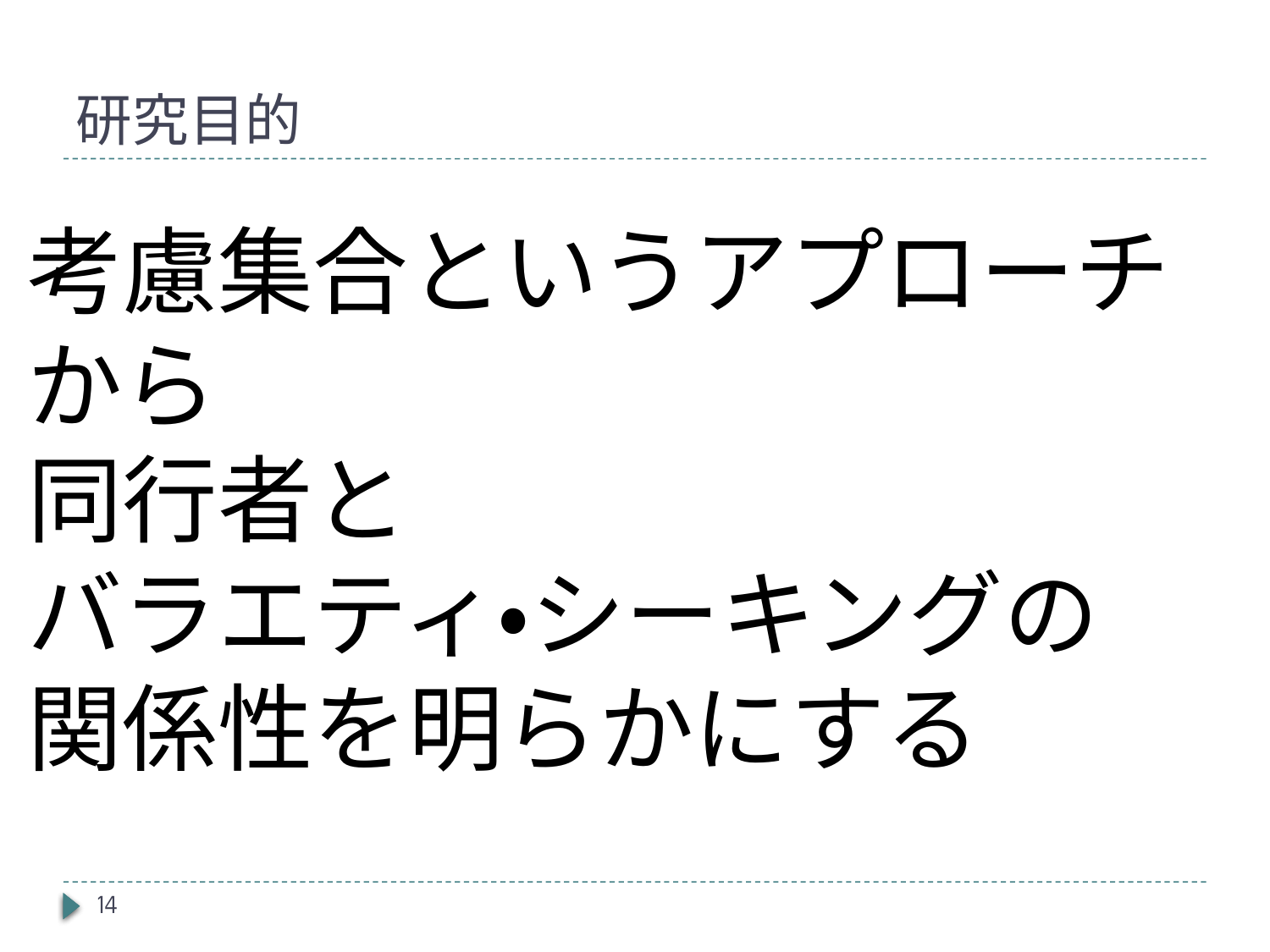

# 研究目的
考慮集合というアプローチから
同行者と
バラエティ・シーキングの
関係性を明らかにする
14